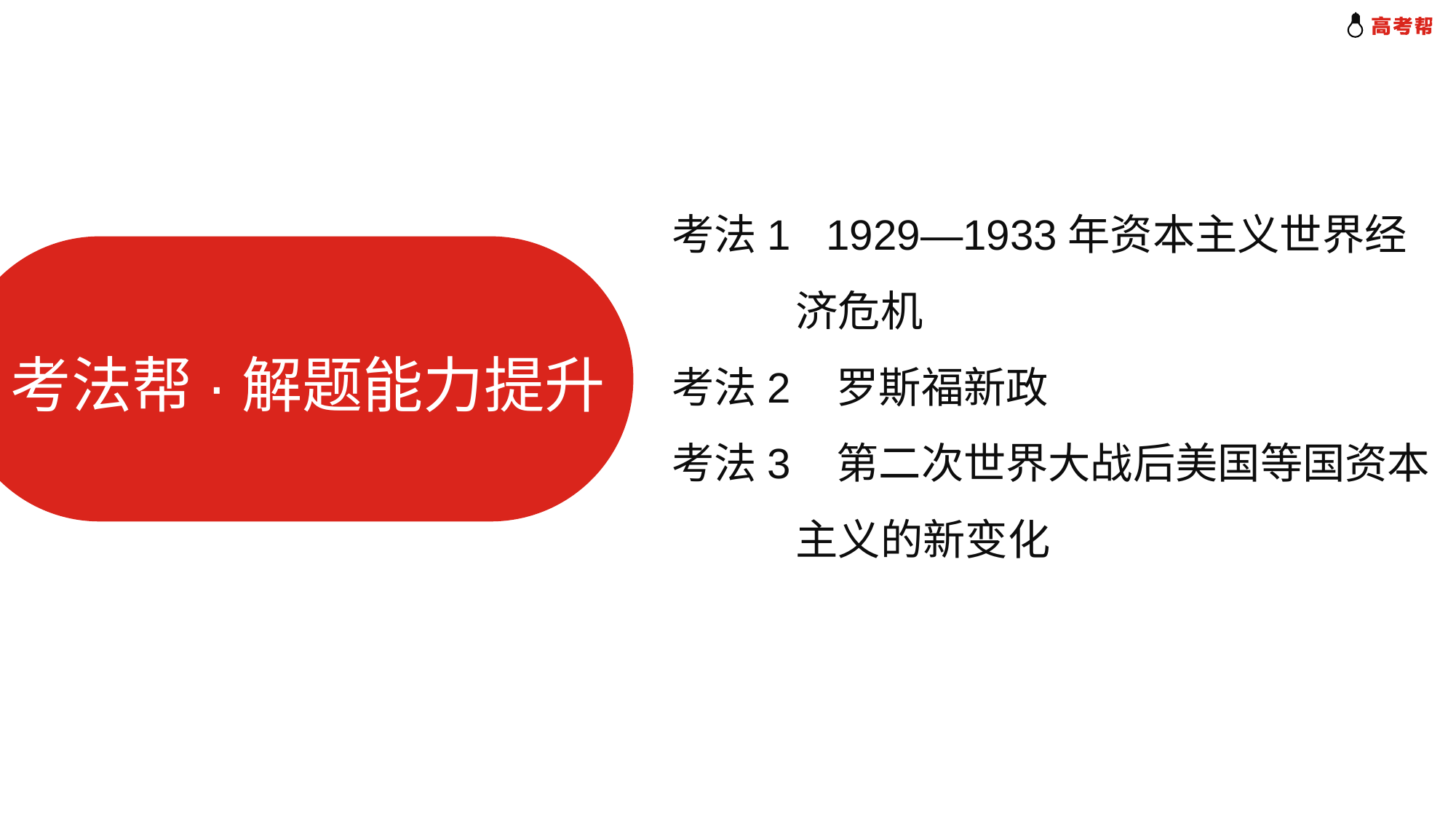

考法1   1929—1933年资本主义世界经
            济危机
考法2   罗斯福新政
考法3   第二次世界大战后美国等国资本
            主义的新变化
考法帮·解题能力提升